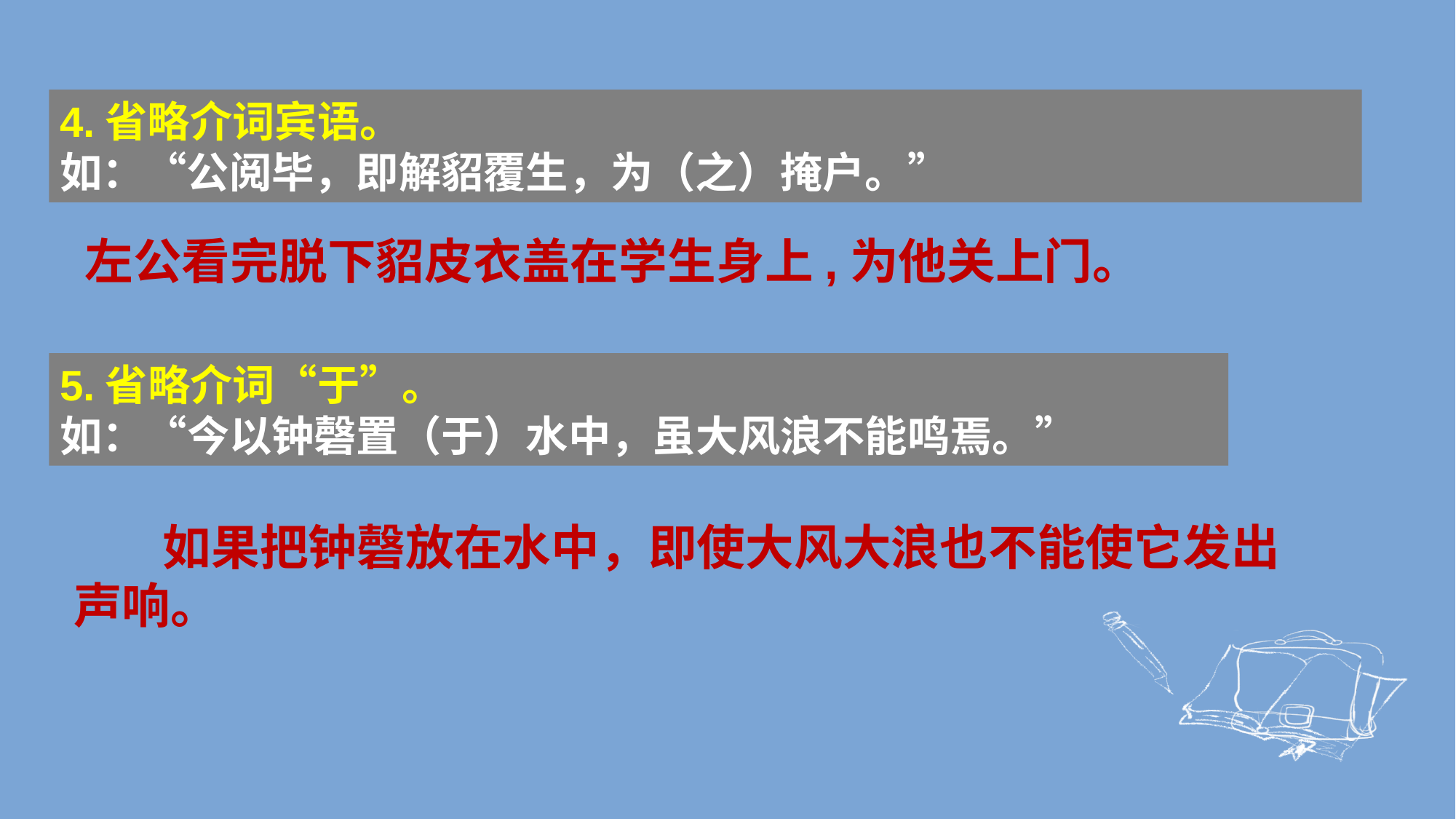

4.省略介词宾语。
如：“公阅毕，即解貂覆生，为（之）掩户。”
左公看完脱下貂皮衣盖在学生身上,为他关上门。
5.省略介词“于”。
如：“今以钟磬置（于）水中，虽大风浪不能鸣焉。”
       如果把钟磬放在水中，即使大风大浪也不能使它发出声响。